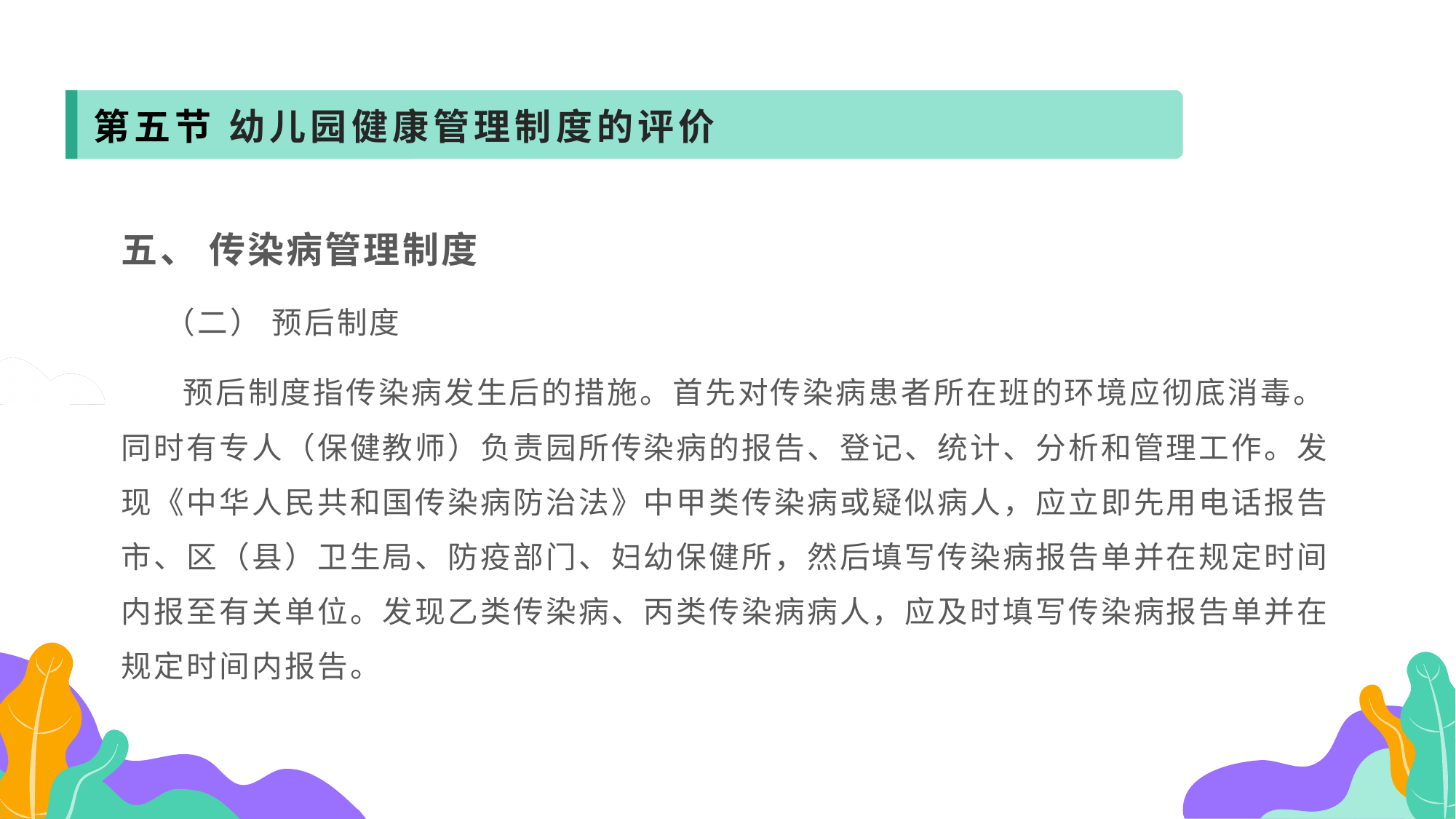

第五节 幼儿园健康管理制度的评价
五、 传染病管理制度
    （二） 预后制度
      预后制度指传染病发生后的措施。首先对传染病患者所在班的环境应彻底消毒。同时有专人（保健教师）负责园所传染病的报告、登记、统计、分析和管理工作。发现《中华人民共和国传染病防治法》中甲类传染病或疑似病人，应立即先用电话报告市、区（县）卫生局、防疫部门、妇幼保健所，然后填写传染病报告单并在规定时间内报至有关单位。发现乙类传染病、丙类传染病病人，应及时填写传染病报告单并在规定时间内报告。